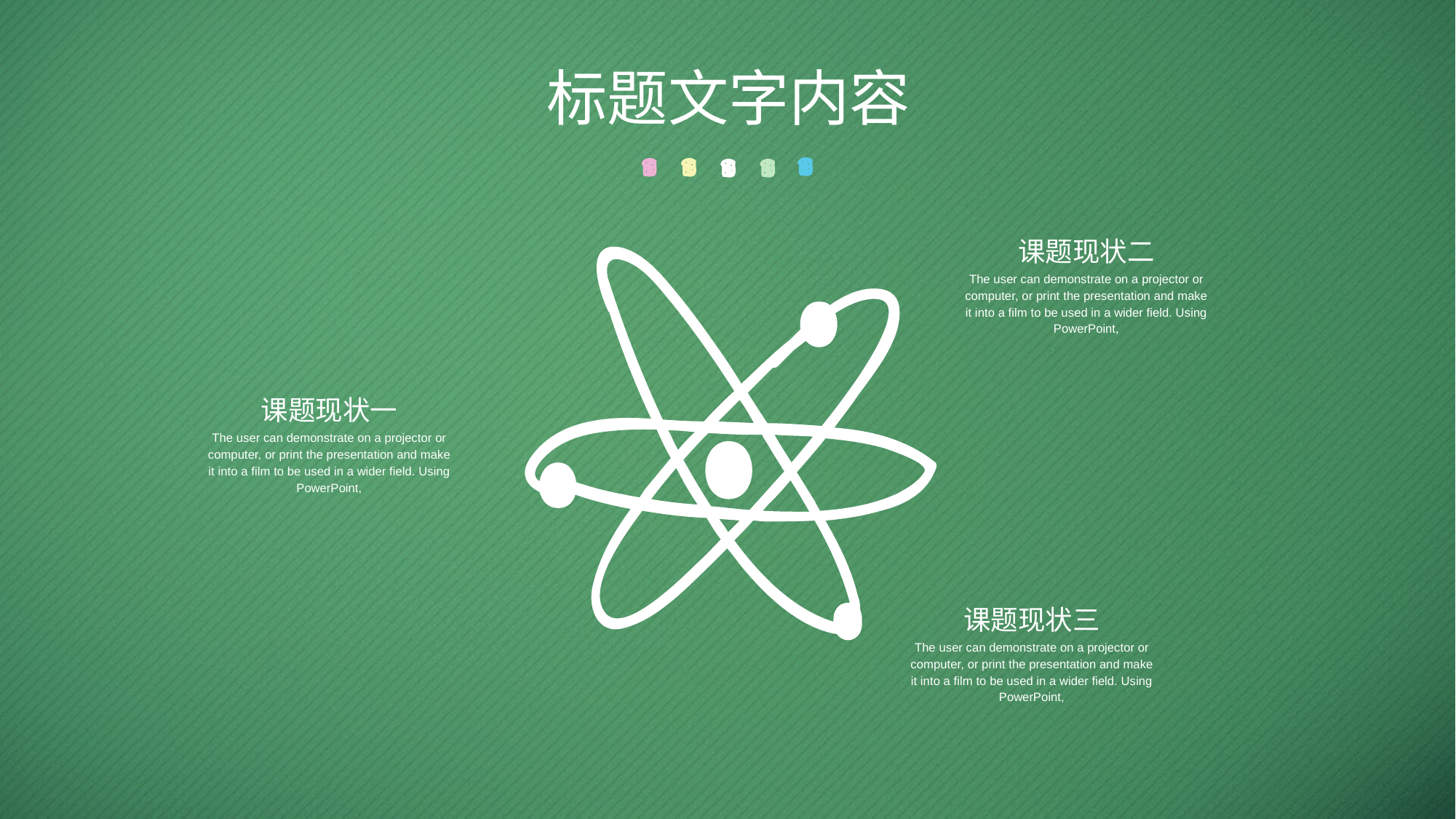

标题文字内容

课题现状二
The user can demonstrate on a projector or computer, or print the presentation and make it into a film to be used in a wider field. Using PowerPoint,

课题现状一
The user can demonstrate on a projector or computer, or print the presentation and make it into a film to be used in a wider field. Using PowerPoint,
课题现状三
The user can demonstrate on a projector or computer, or print the presentation and make it into a film to be used in a wider field. Using PowerPoint,